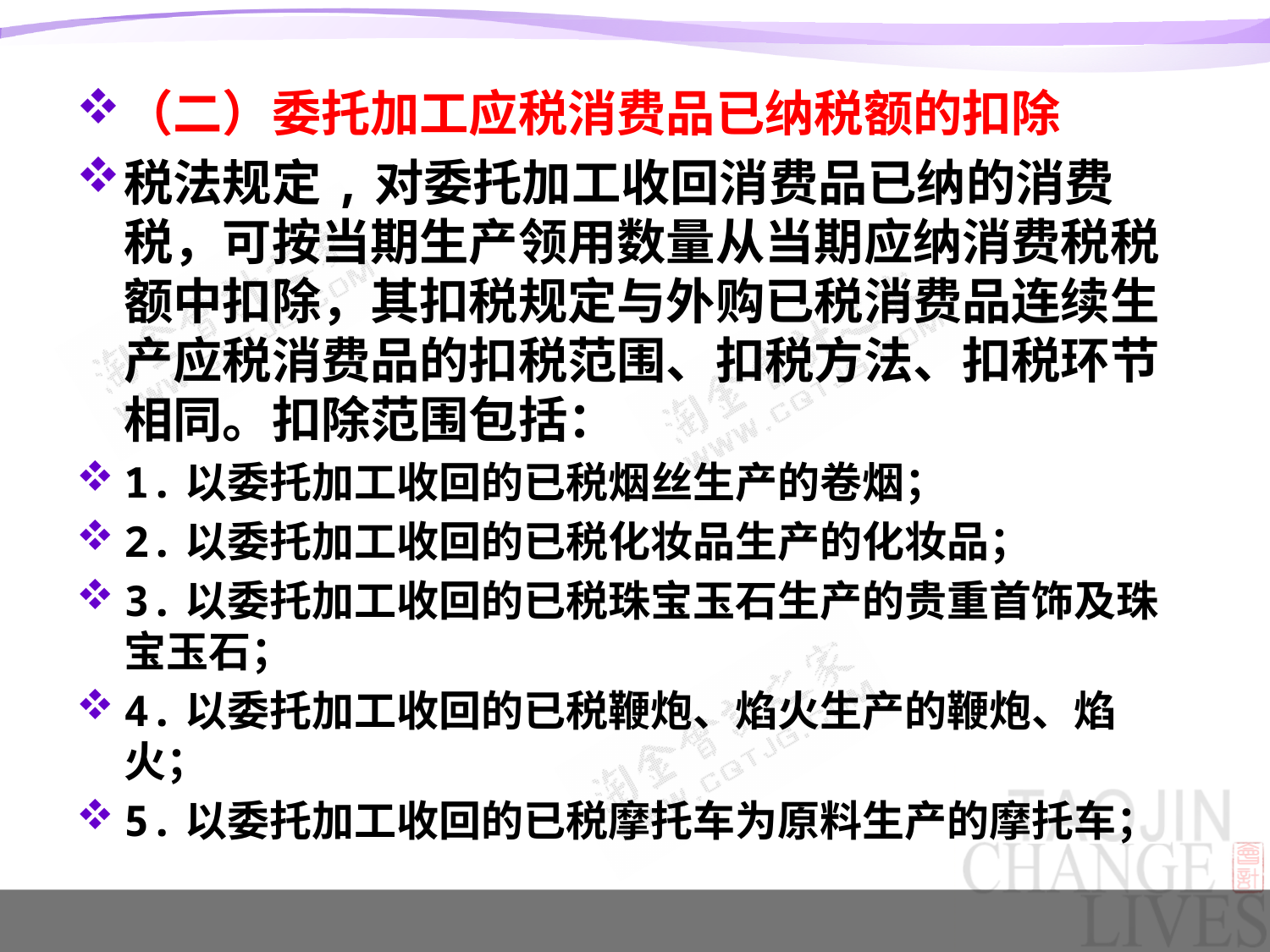

（二）委托加工应税消费品已纳税额的扣除
税法规定,对委托加工收回消费品已纳的消费税，可按当期生产领用数量从当期应纳消费税税额中扣除，其扣税规定与外购已税消费品连续生产应税消费品的扣税范围、扣税方法、扣税环节相同。扣除范围包括：
1.以委托加工收回的已税烟丝生产的卷烟；
2.以委托加工收回的已税化妆品生产的化妆品；
3.以委托加工收回的已税珠宝玉石生产的贵重首饰及珠宝玉石；
4.以委托加工收回的已税鞭炮、焰火生产的鞭炮、焰火；
5.以委托加工收回的已税摩托车为原料生产的摩托车；